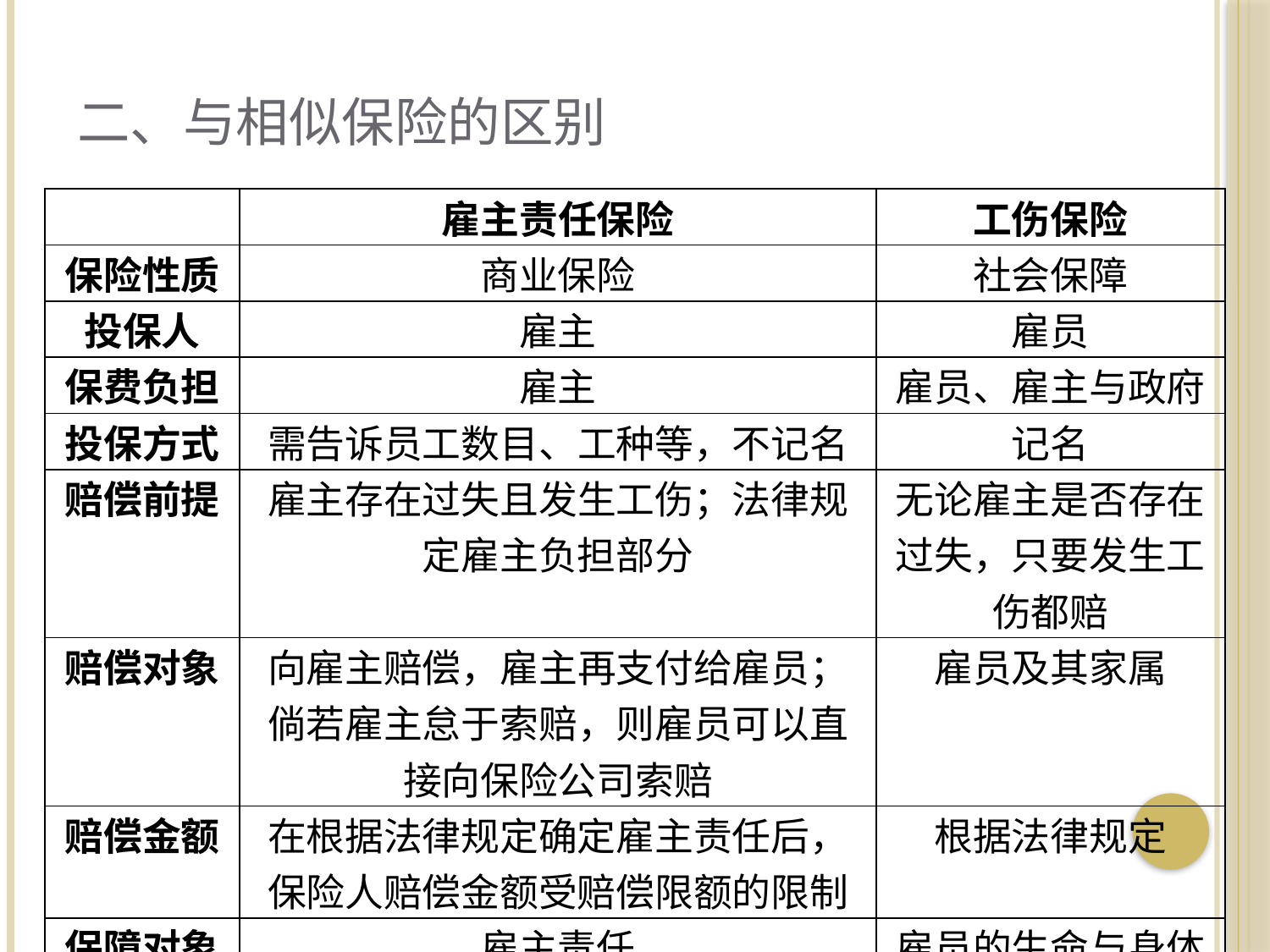

# 二、与相似保险的区别
|  | 雇主责任保险 | 工伤保险 |
| --- | --- | --- |
| 保险性质 | 商业保险 | 社会保障 |
| 投保人 | 雇主 | 雇员 |
| 保费负担 | 雇主 | 雇员、雇主与政府 |
| 投保方式 | 需告诉员工数目、工种等，不记名 | 记名 |
| 赔偿前提 | 雇主存在过失且发生工伤；法律规定雇主负担部分 | 无论雇主是否存在过失，只要发生工伤都赔 |
| 赔偿对象 | 向雇主赔偿，雇主再支付给雇员；倘若雇主怠于索赔，则雇员可以直接向保险公司索赔 | 雇员及其家属 |
| 赔偿金额 | 在根据法律规定确定雇主责任后，保险人赔偿金额受赔偿限额的限制 | 根据法律规定 |
| 保障对象 | 雇主责任 | 雇员的生命与身体 |
| 两者关系 | 补充 | 首要 |